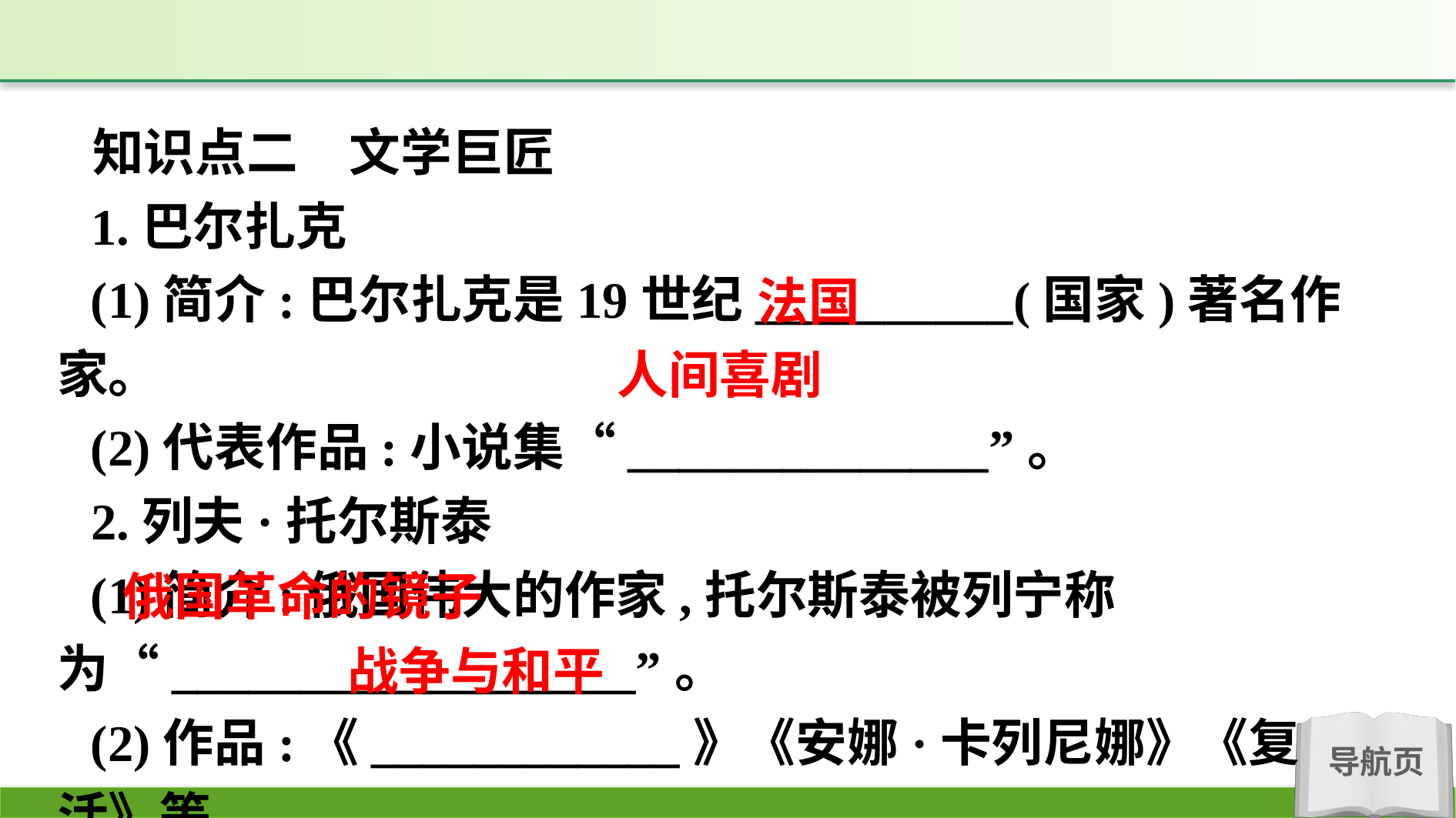

知识点二　文学巨匠
1.巴尔扎克
(1)简介:巴尔扎克是19世纪__________(国家)著名作家。
(2)代表作品:小说集“______________”。
2.列夫·托尔斯泰
(1)简介:俄国伟大的作家,托尔斯泰被列宁称为“__________________”。
(2)作品:《____________》《安娜·卡列尼娜》《复活》等。
法国
人间喜剧
俄国革命的镜子
战争与和平